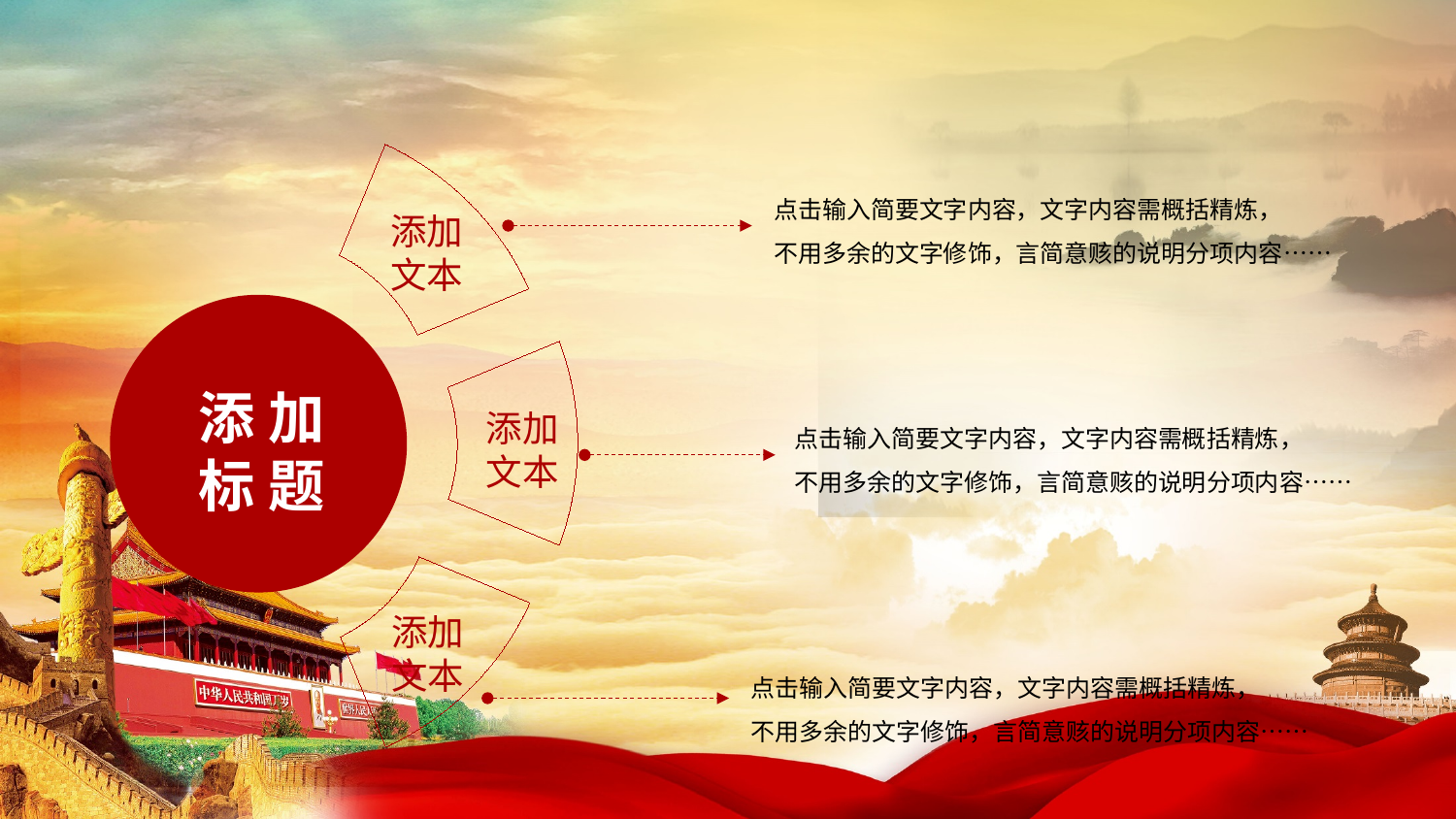

添加
文本
点击输入简要文字内容，文字内容需概括精炼，
不用多余的文字修饰，言简意赅的说明分项内容……

添 加
标 题

添加
文本
点击输入简要文字内容，文字内容需概括精炼，
不用多余的文字修饰，言简意赅的说明分项内容……

添加
文本
点击输入简要文字内容，文字内容需概括精炼，
不用多余的文字修饰，言简意赅的说明分项内容……